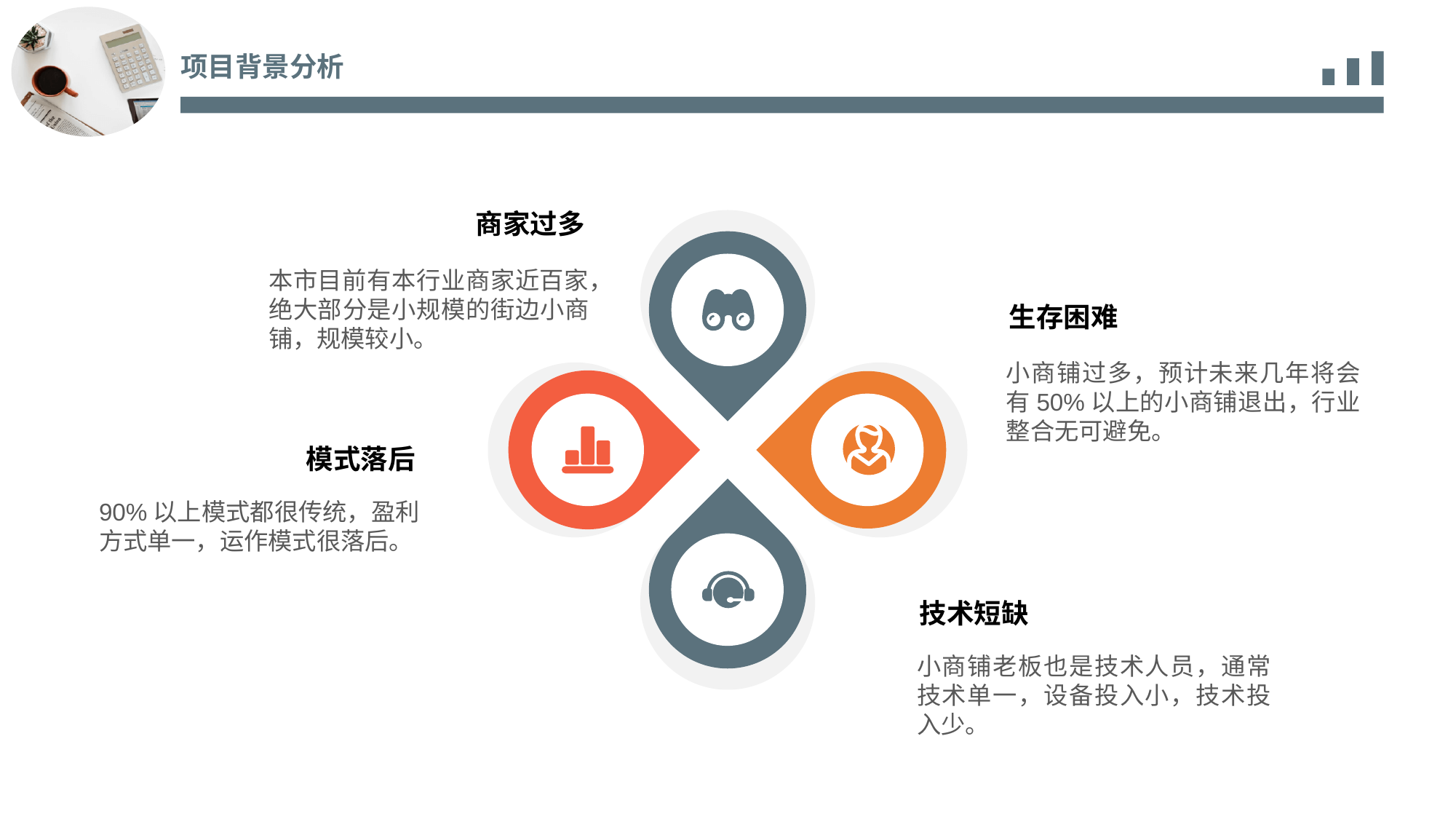

项目背景分析

商家过多

本市目前有本行业商家近百家，绝大部分是小规模的街边小商铺，规模较小。
生存困难
小商铺过多，预计未来几年将会有50%以上的小商铺退出，行业整合无可避免。

模式落后
90%以上模式都很传统，盈利方式单一，运作模式很落后。

技术短缺
小商铺老板也是技术人员，通常技术单一，设备投入小，技术投入少。